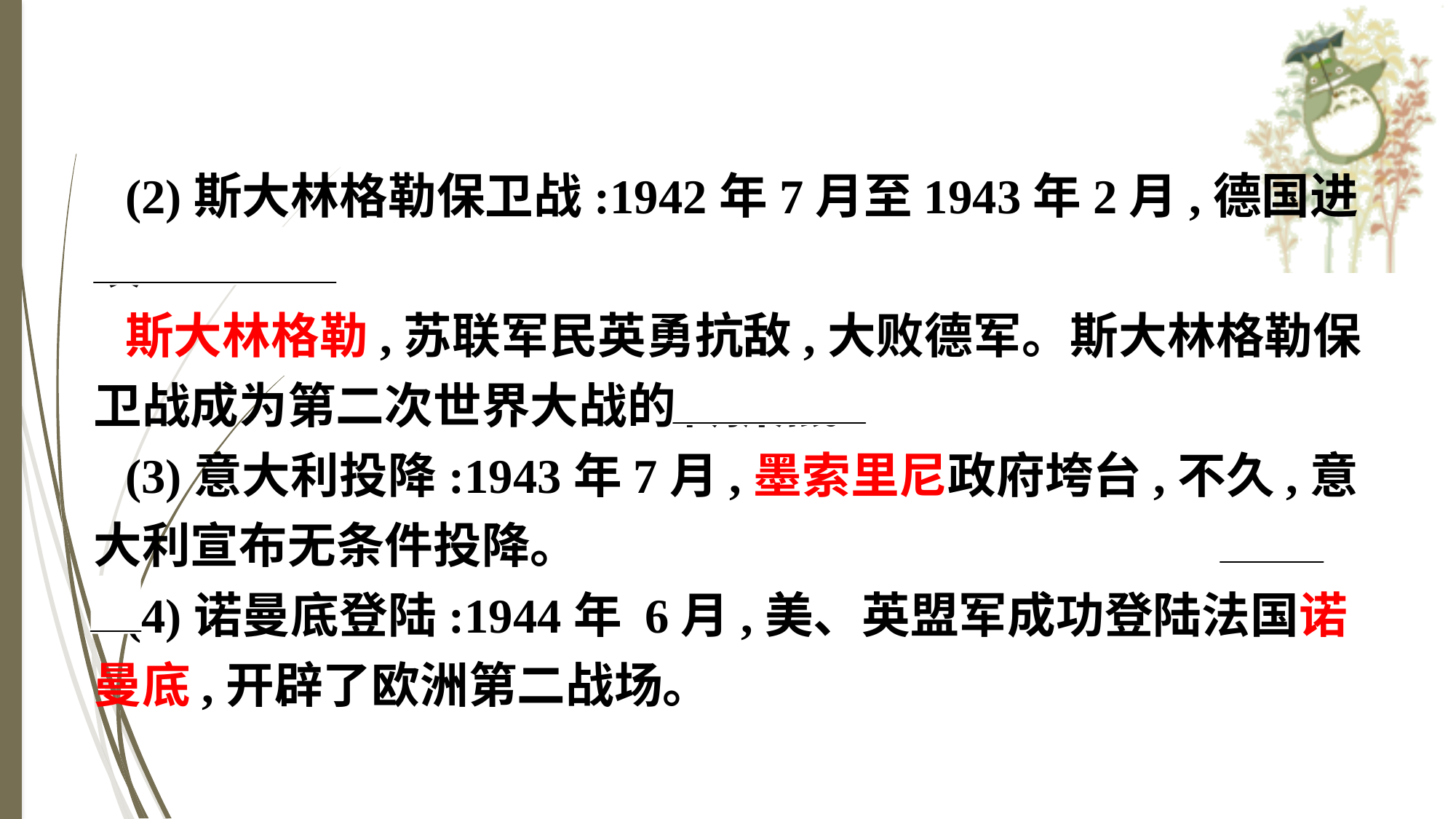

(2)斯大林格勒保卫战:1942年7月至1943年2月,德国进攻
斯大林格勒,苏联军民英勇抗敌,大败德军。斯大林格勒保卫战成为第二次世界大战的转折点。
(3)意大利投降:1943年7月,墨索里尼政府垮台,不久,意大利宣布无条件投降。
(4)诺曼底登陆:1944年 6月,美、英盟军成功登陆法国诺曼底,开辟了欧洲第二战场。